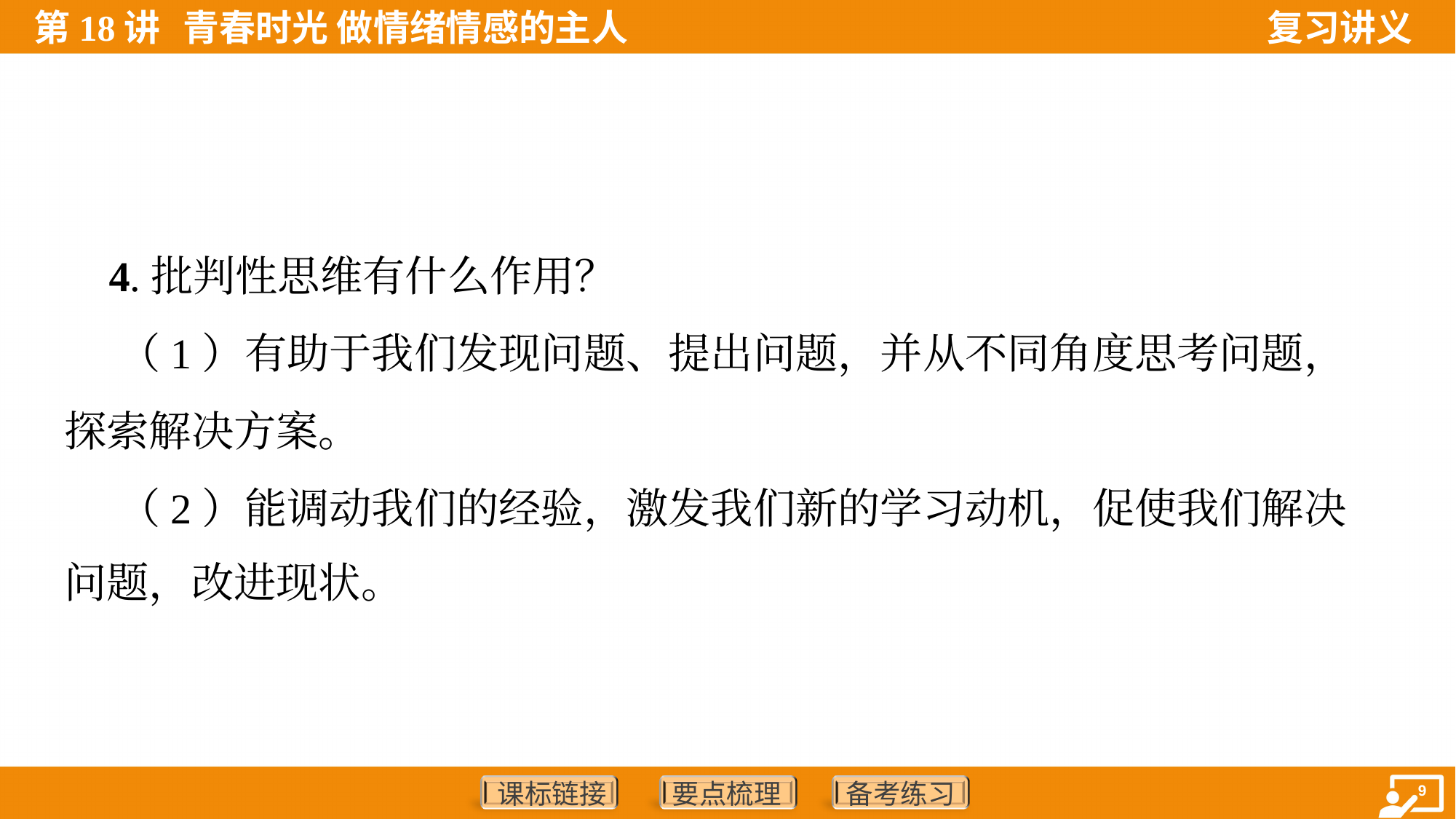

4.批判性思维有什么作用？
    （1）有助于我们发现问题、提出问题，并从不同角度思考问题，
探索解决方案。
    （2）能调动我们的经验，激发我们新的学习动机，促使我们解决
问题，改进现状。